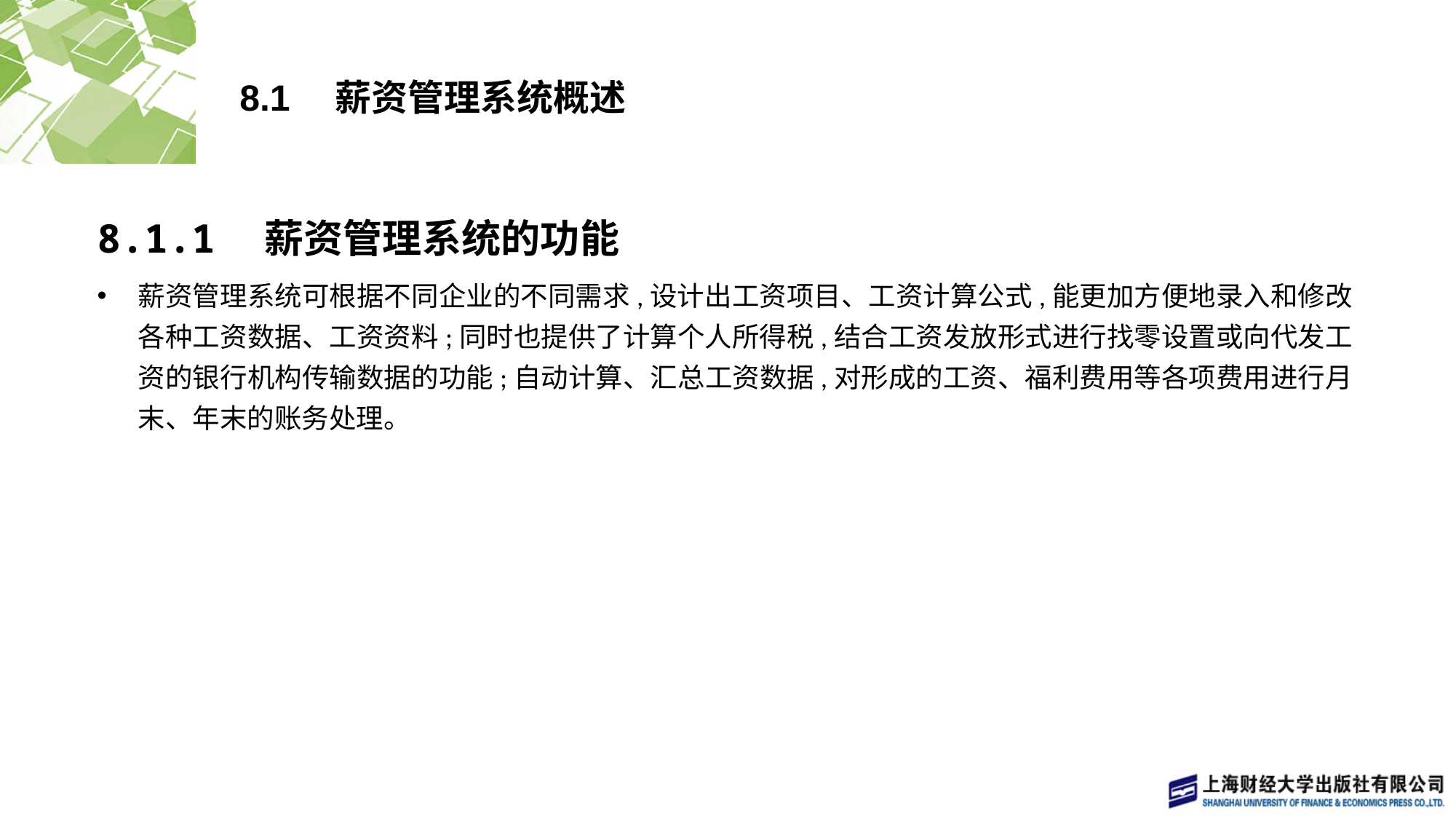

# 8.1　薪资管理系统概述
8.1.1　薪资管理系统的功能
薪资管理系统可根据不同企业的不同需求,设计出工资项目、工资计算公式,能更加方便地录入和修改各种工资数据、工资资料;同时也提供了计算个人所得税,结合工资发放形式进行找零设置或向代发工资的银行机构传输数据的功能;自动计算、汇总工资数据,对形成的工资、福利费用等各项费用进行月末、年末的账务处理。